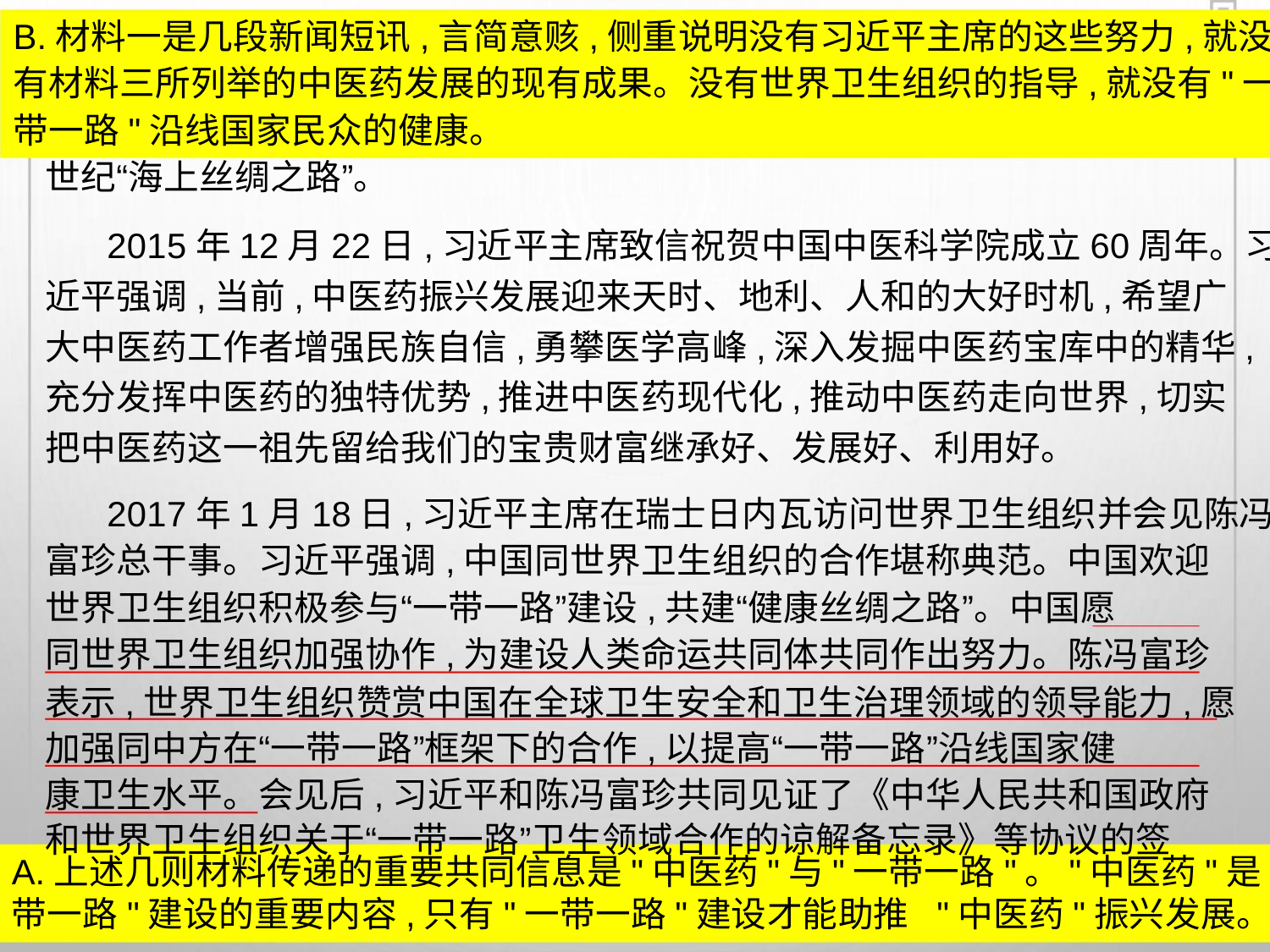

B.材料一是几段新闻短讯,言简意赅,侧重说明没有习近平主席的这些努力,就没
有材料三所列举的中医药发展的现有成果。没有世界卫生组织的指导,就没有"一
带一路"沿线国家民众的健康。
世纪“海上丝绸之路”。
2015年12月22日,习近平主席致信祝贺中国中医科学院成立60周年。习
近平强调,当前,中医药振兴发展迎来天时、地利、人和的大好时机,希望广
大中医药工作者增强民族自信,勇攀医学高峰,深入发掘中医药宝库中的精华,
充分发挥中医药的独特优势,推进中医药现代化,推动中医药走向世界,切实
把中医药这一祖先留给我们的宝贵财富继承好、发展好、利用好。
2017年1月18日,习近平主席在瑞士日内瓦访问世界卫生组织并会见陈冯
富珍总干事。习近平强调,中国同世界卫生组织的合作堪称典范。中国欢迎
世界卫生组织积极参与“一带一路”建设,共建“健康丝绸之路”。中国愿
同世界卫生组织加强协作,为建设人类命运共同体共同作出努力。陈冯富珍
表示,世界卫生组织赞赏中国在全球卫生安全和卫生治理领域的领导能力,愿
加强同中方在“一带一路”框架下的合作,以提高“一带一路”沿线国家健
康卫生水平。会见后,习近平和陈冯富珍共同见证了《中华人民共和国政府
和世界卫生组织关于“一带一路”卫生领域合作的谅解备忘录》等协议的签
A.上述几则材料传递的重要共同信息是"中医药"与"一带一路"。"中医药"是"一
带一路"建设的重要内容,只有"一带一路"建设才能助推 "中医药"振兴发展。